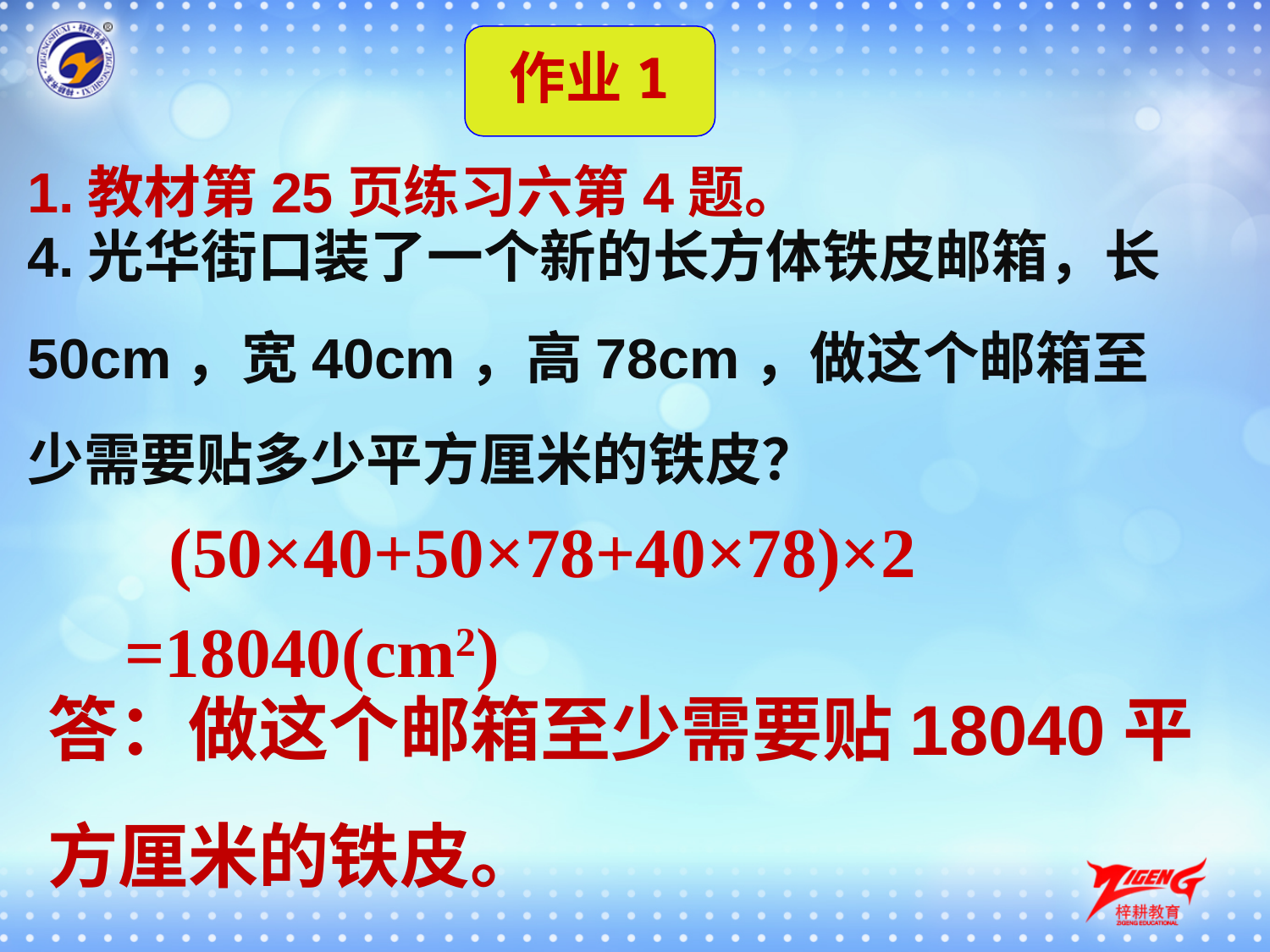

作业1
1.教材第25页练习六第4题。
4.光华街口装了一个新的长方体铁皮邮箱，长50cm，宽40cm，高78cm，做这个邮箱至少需要贴多少平方厘米的铁皮？
(50×40+50×78+40×78)×2
=18040(cm2)
答：做这个邮箱至少需要贴18040平方厘米的铁皮。